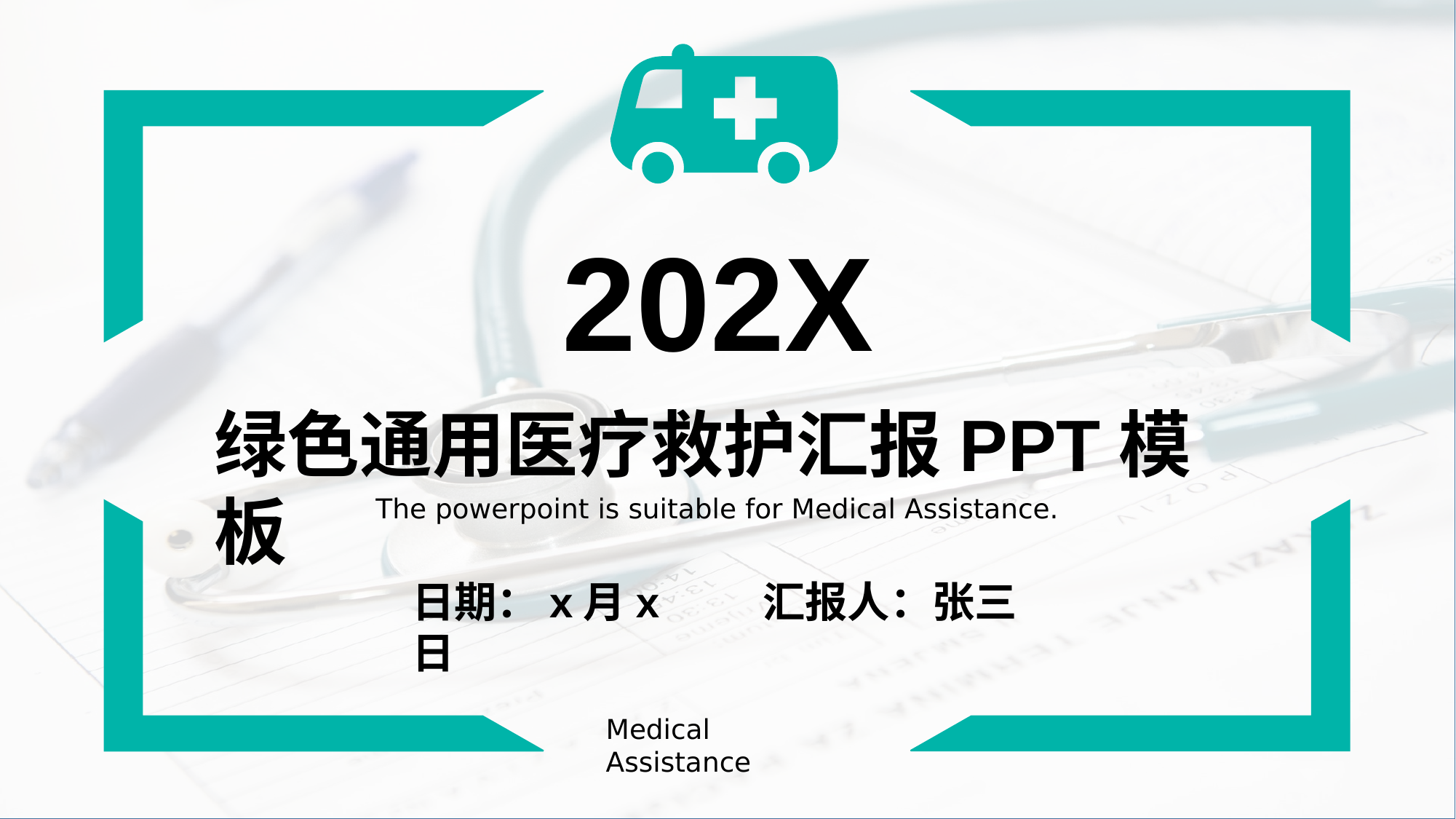

202X
绿色通用医疗救护汇报PPT模板
The powerpoint is suitable for Medical Assistance.
汇报人：张三
日期：x月x日
Medical Assistance